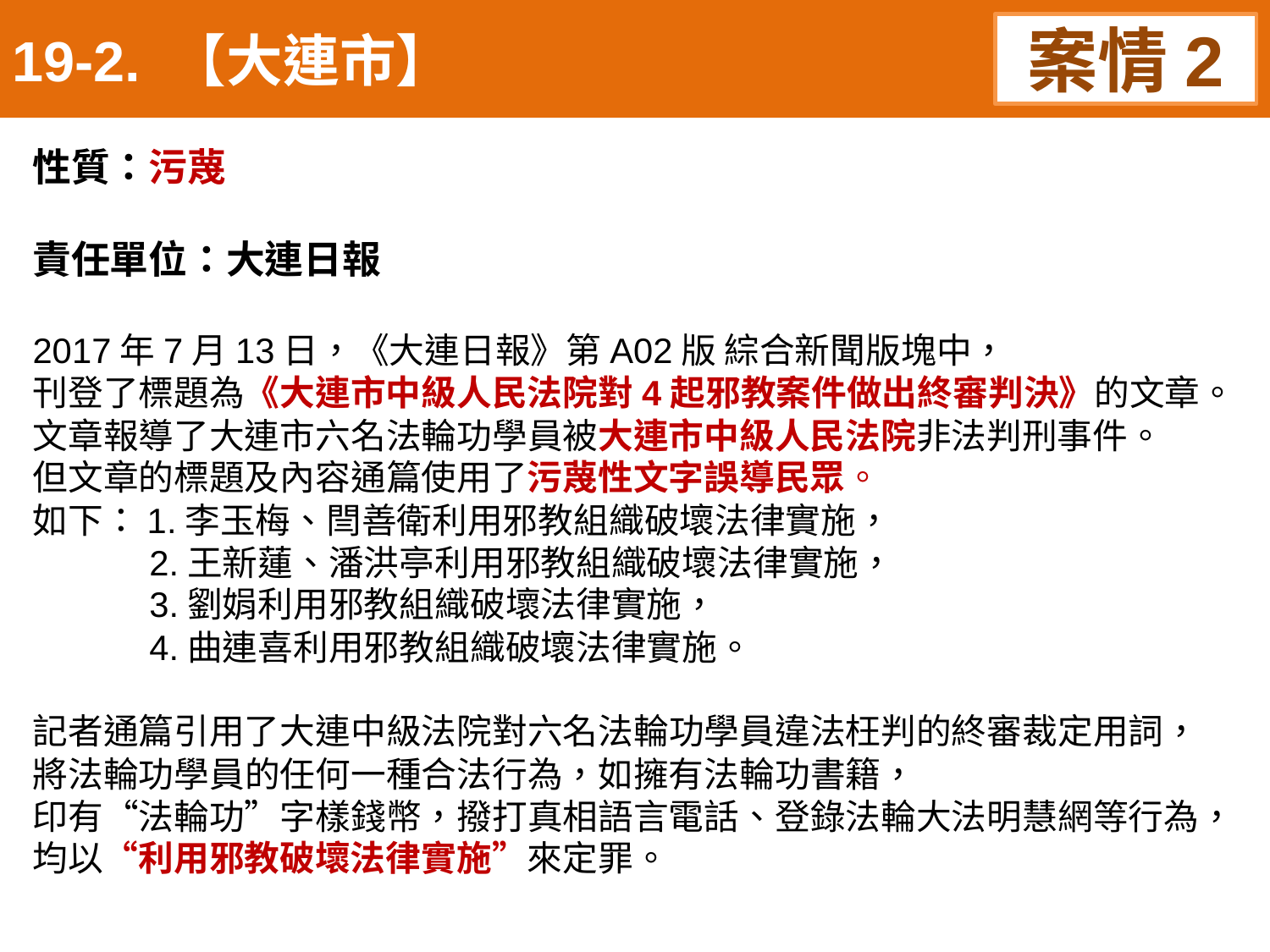

19-2. 【大連市】
案情2
性質：污蔑

責任單位：大連日報

2017年7月13日，《大連日報》第A02版 綜合新聞版塊中，
刊登了標題為《大連市中級人民法院對4起邪教案件做出終審判決》的文章。
文章報導了大連市六名法輪功學員被大連市中級人民法院非法判刑事件。
但文章的標題及內容通篇使用了污蔑性文字誤導民眾。
如下：1.李玉梅、閆善衛利用邪教組織破壞法律實施，
            2.王新蓮、潘洪亭利用邪教組織破壞法律實施，
            3.劉娟利用邪教組織破壞法律實施，
            4.曲連喜利用邪教組織破壞法律實施。

記者通篇引用了大連中級法院對六名法輪功學員違法枉判的終審裁定用詞，
將法輪功學員的任何一種合法行為，如擁有法輪功書籍，
印有“法輪功”字樣錢幣，撥打真相語言電話、登錄法輪大法明慧網等行為，均以“利用邪教破壞法律實施”來定罪。